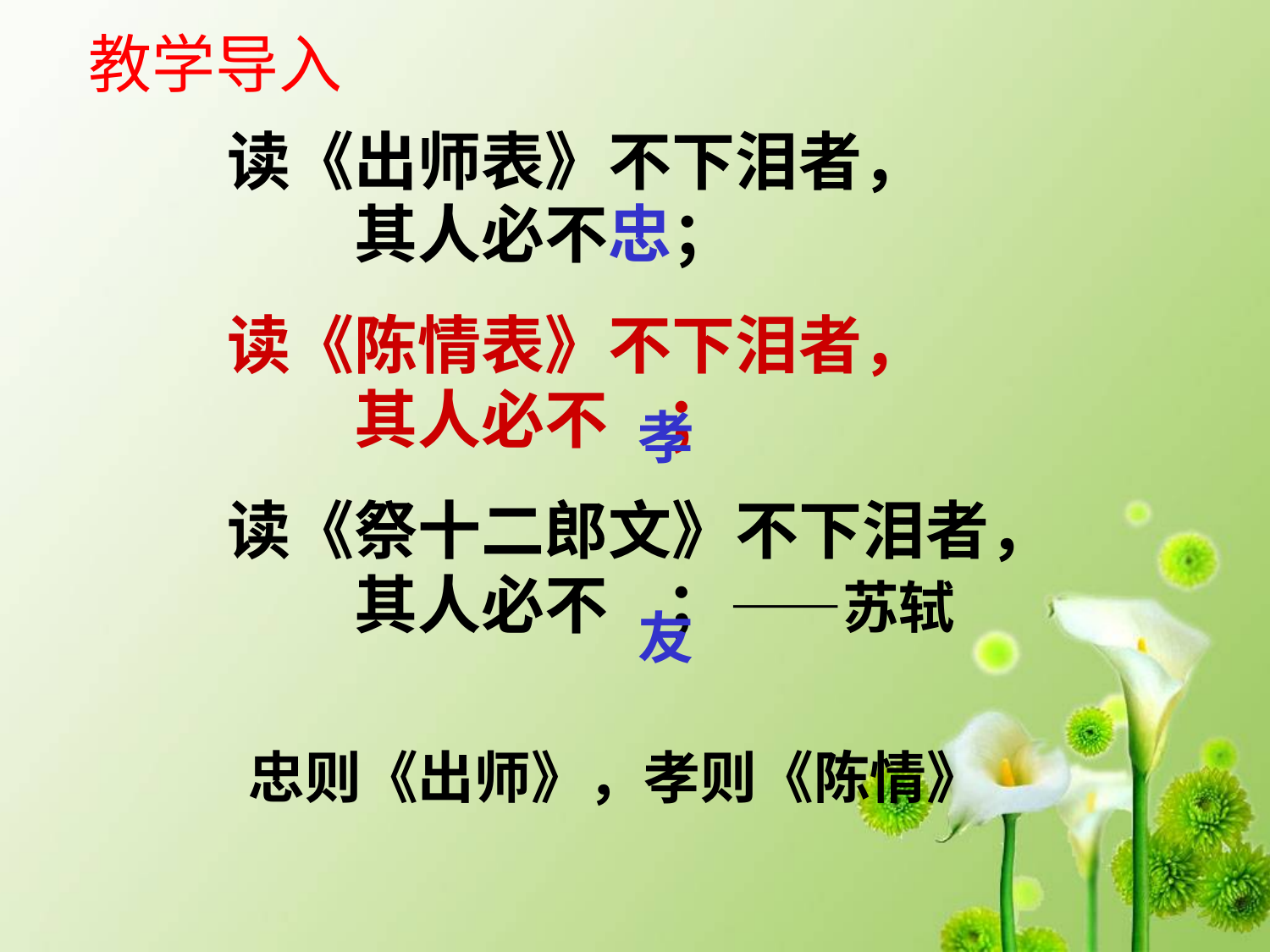

教学导入
读《出师表》不下泪者，
　　其人必不忠；
读《陈情表》不下泪者，
　　其人必不    ；
读《祭十二郎文》不下泪者，
　　其人必不    ；——苏轼

孝
友
忠则《出师》，孝则《陈情》